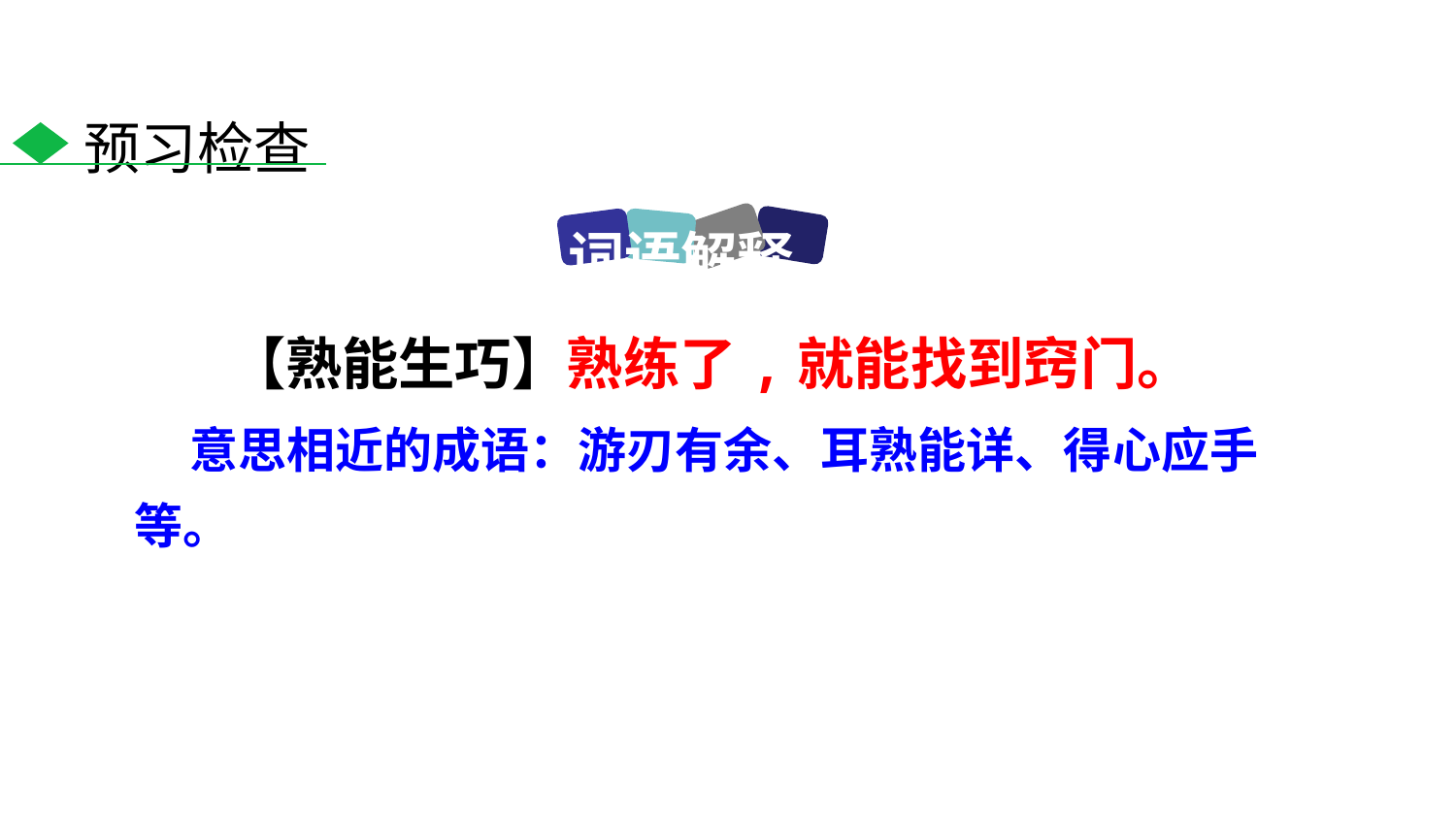

预习检查

词语解释

【熟能生巧】
熟练了,就能找到窍门。
    意思相近的成语：游刃有余、耳熟能详、得心应手等。